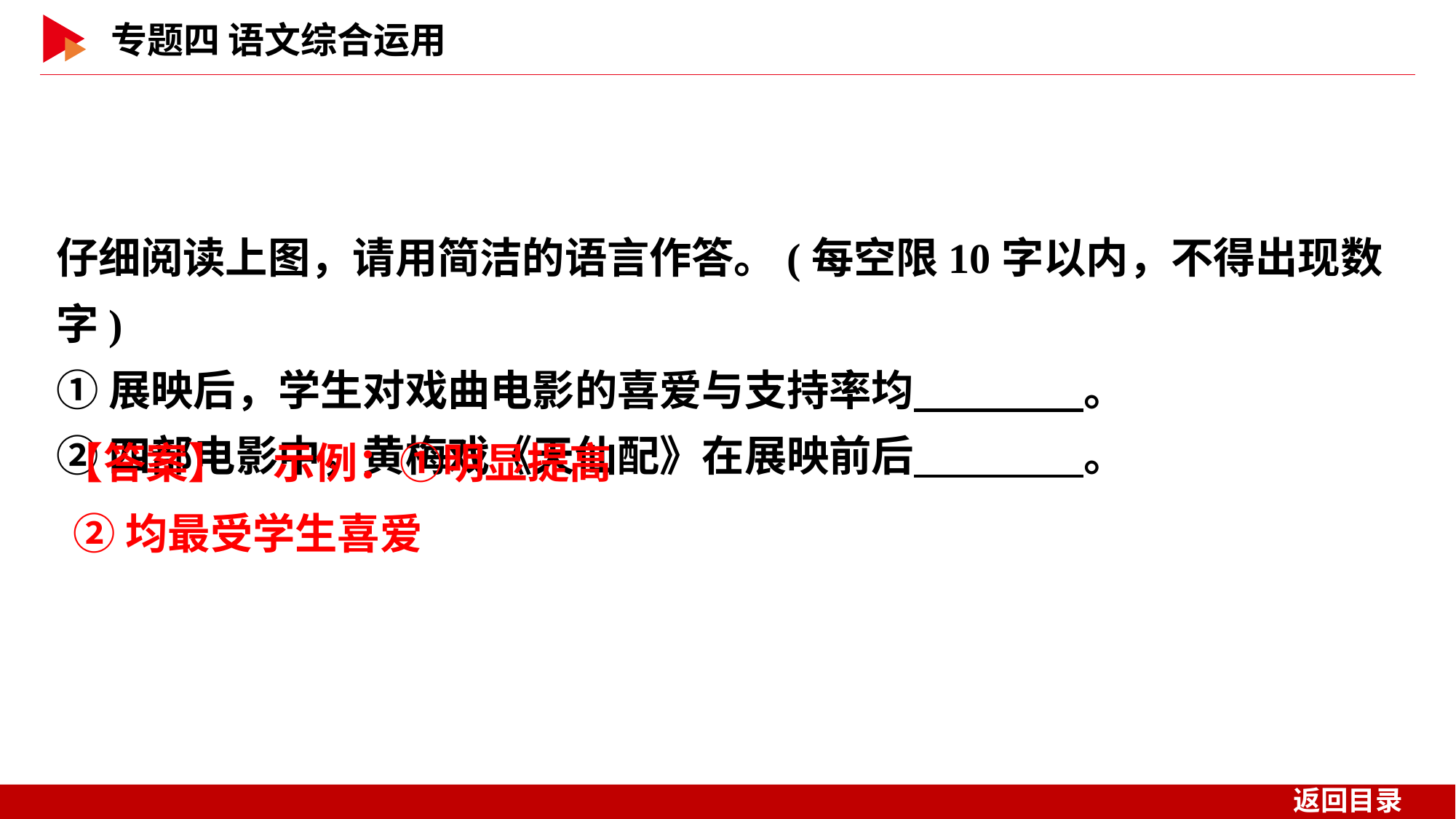

仔细阅读上图，请用简洁的语言作答。(每空限10字以内，不得出现数字)
①展映后，学生对戏曲电影的喜爱与支持率均　　　　。
②四部电影中，黄梅戏《天仙配》在展映前后　　　　。
【答案】　示例：①明显提高
②均最受学生喜爱